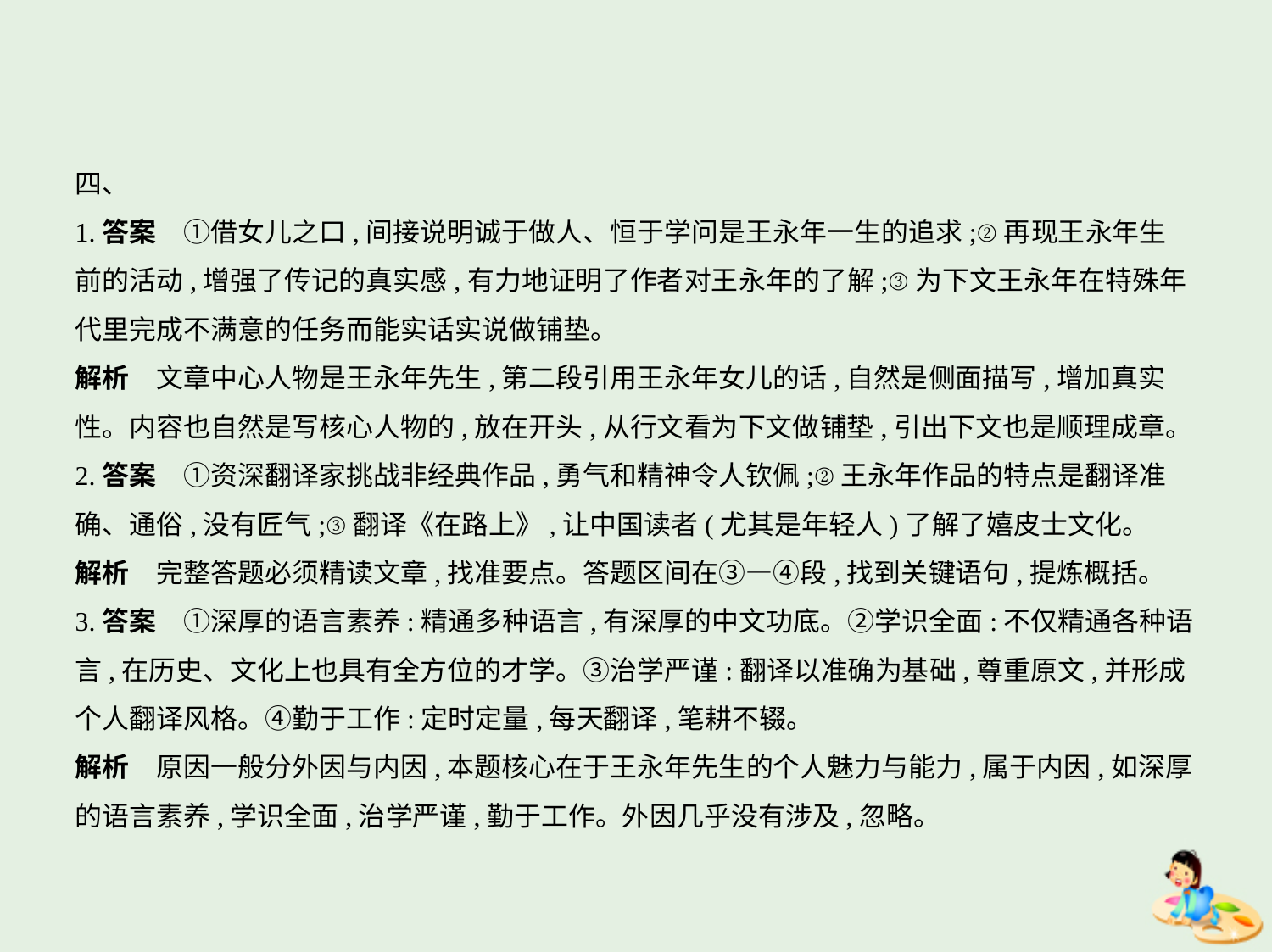

四、
1.答案　①借女儿之口,间接说明诚于做人、恒于学问是王永年一生的追求;②再现王永年生
前的活动,增强了传记的真实感,有力地证明了作者对王永年的了解;③为下文王永年在特殊年
代里完成不满意的任务而能实话实说做铺垫。
解析　文章中心人物是王永年先生,第二段引用王永年女儿的话,自然是侧面描写,增加真实
性。内容也自然是写核心人物的,放在开头,从行文看为下文做铺垫,引出下文也是顺理成章。
2.答案　①资深翻译家挑战非经典作品,勇气和精神令人钦佩;②王永年作品的特点是翻译准
确、通俗,没有匠气;③翻译《在路上》,让中国读者(尤其是年轻人)了解了嬉皮士文化。
解析　完整答题必须精读文章,找准要点。答题区间在③—④段,找到关键语句,提炼概括。
3.答案　①深厚的语言素养:精通多种语言,有深厚的中文功底。②学识全面:不仅精通各种语
言,在历史、文化上也具有全方位的才学。③治学严谨:翻译以准确为基础,尊重原文,并形成
个人翻译风格。④勤于工作:定时定量,每天翻译,笔耕不辍。
解析　原因一般分外因与内因,本题核心在于王永年先生的个人魅力与能力,属于内因,如深厚
的语言素养,学识全面,治学严谨,勤于工作。外因几乎没有涉及,忽略。